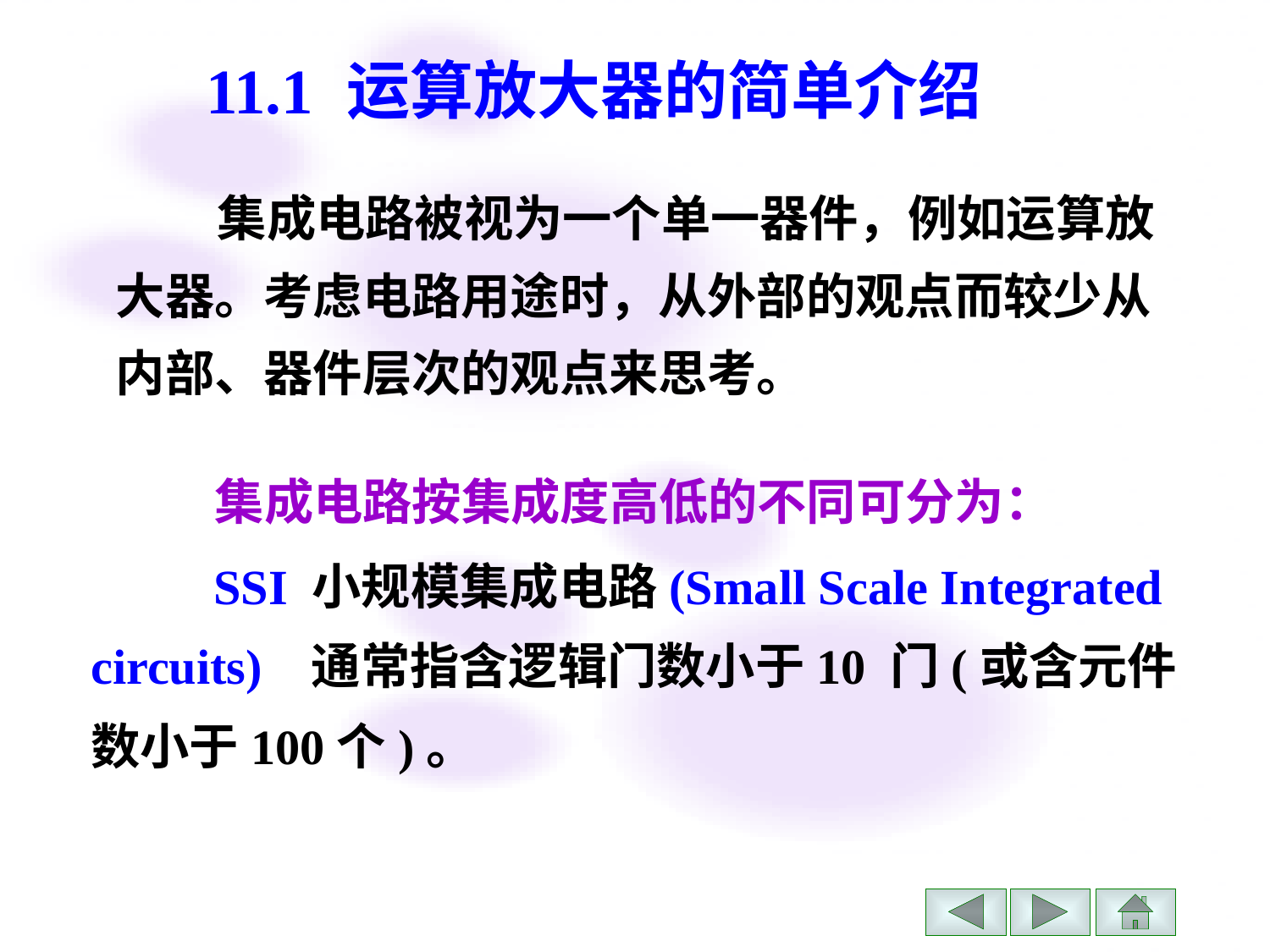

# 11.1 运算放大器的简单介绍
        集成电路被视为一个单一器件，例如运算放大器。考虑电路用途时，从外部的观点而较少从内部、器件层次的观点来思考。
          集成电路按集成度高低的不同可分为：
          SSI 小规模集成电路(Small Scale Integrated circuits)   通常指含逻辑门数小于10 门(或含元件数小于100个)。